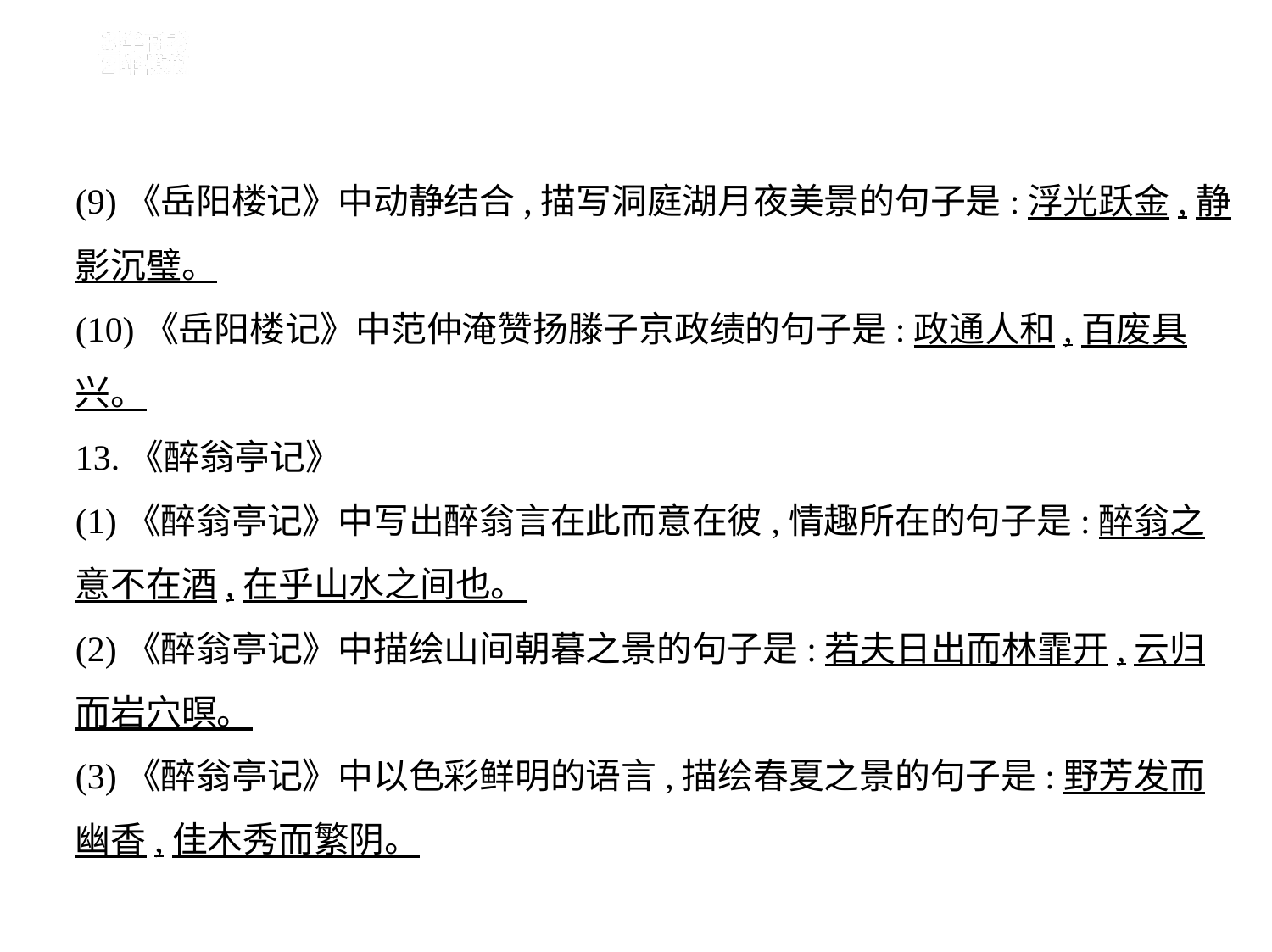

(9)《岳阳楼记》中动静结合,描写洞庭湖月夜美景的句子是:浮光跃金,静
影沉璧。
(10)《岳阳楼记》中范仲淹赞扬滕子京政绩的句子是:政通人和,百废具
兴。
13.《醉翁亭记》
(1)《醉翁亭记》中写出醉翁言在此而意在彼,情趣所在的句子是:醉翁之
意不在酒,在乎山水之间也。
(2)《醉翁亭记》中描绘山间朝暮之景的句子是:若夫日出而林霏开,云归
而岩穴暝。
(3)《醉翁亭记》中以色彩鲜明的语言,描绘春夏之景的句子是:野芳发而
幽香,佳木秀而繁阴。